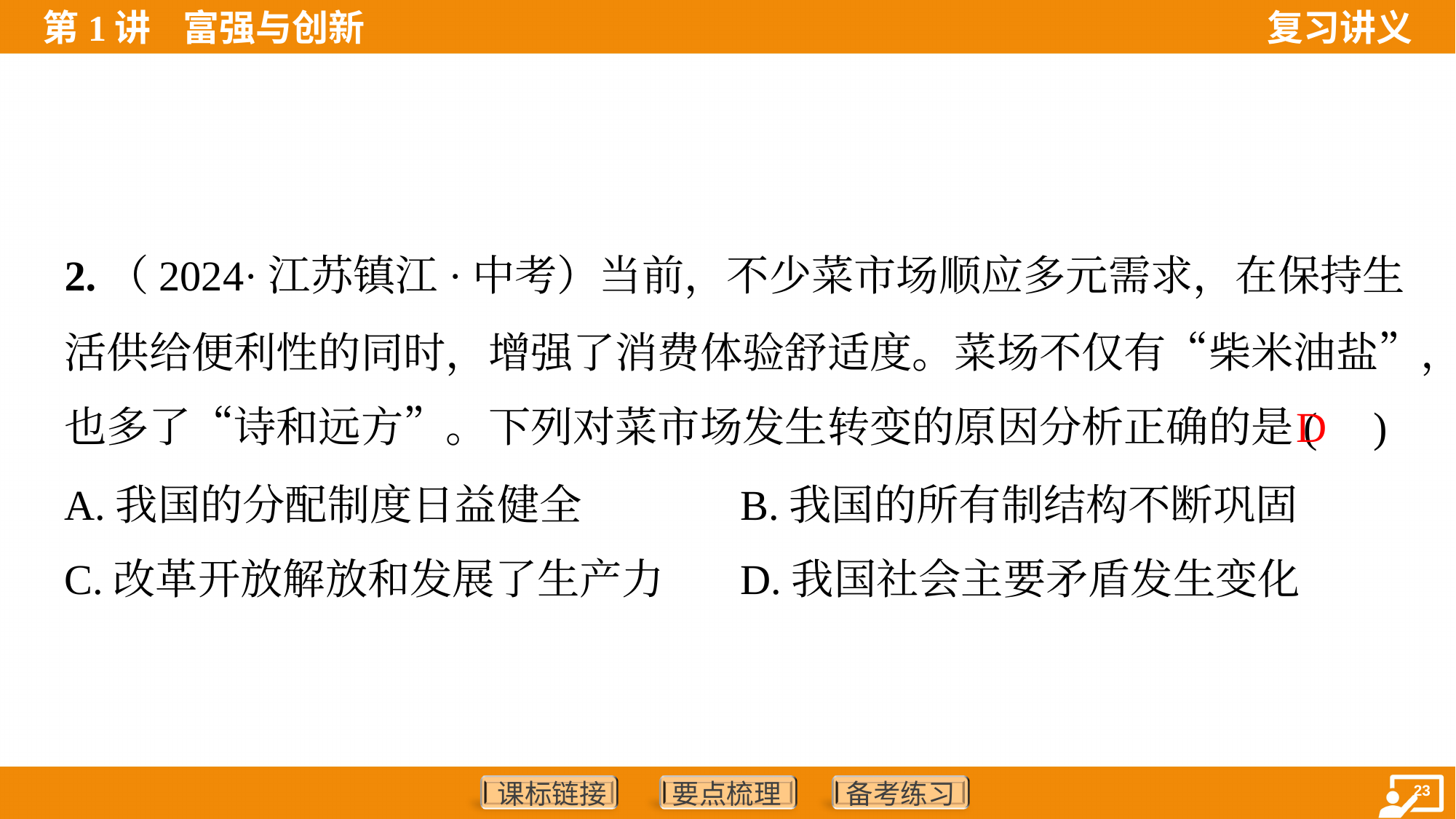

2.（2024·江苏镇江·中考）当前，不少菜市场顺应多元需求，在保持生
活供给便利性的同时，增强了消费体验舒适度。菜场不仅有“柴米油盐”，
也多了“诗和远方”。下列对菜市场发生转变的原因分析正确的是(     )
D
A.我国的分配制度日益健全	B.我国的所有制结构不断巩固
C.改革开放解放和发展了生产力	D.我国社会主要矛盾发生变化